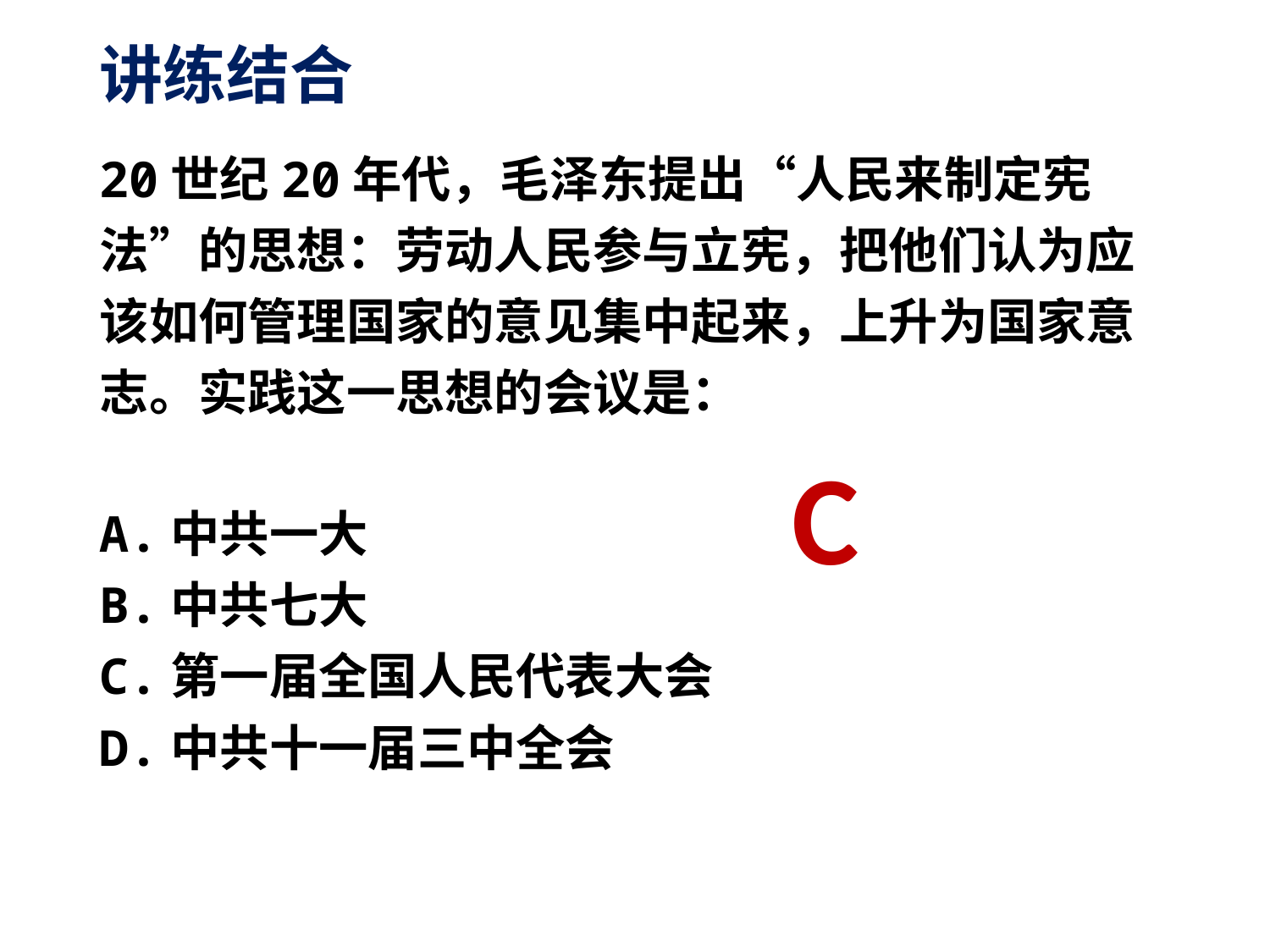

# 讲练结合
20世纪20年代，毛泽东提出“人民来制定宪法”的思想：劳动人民参与立宪，把他们认为应该如何管理国家的意见集中起来，上升为国家意志。实践这一思想的会议是：

A.中共一大
B.中共七大
C.第一届全国人民代表大会
D.中共十一届三中全会
C